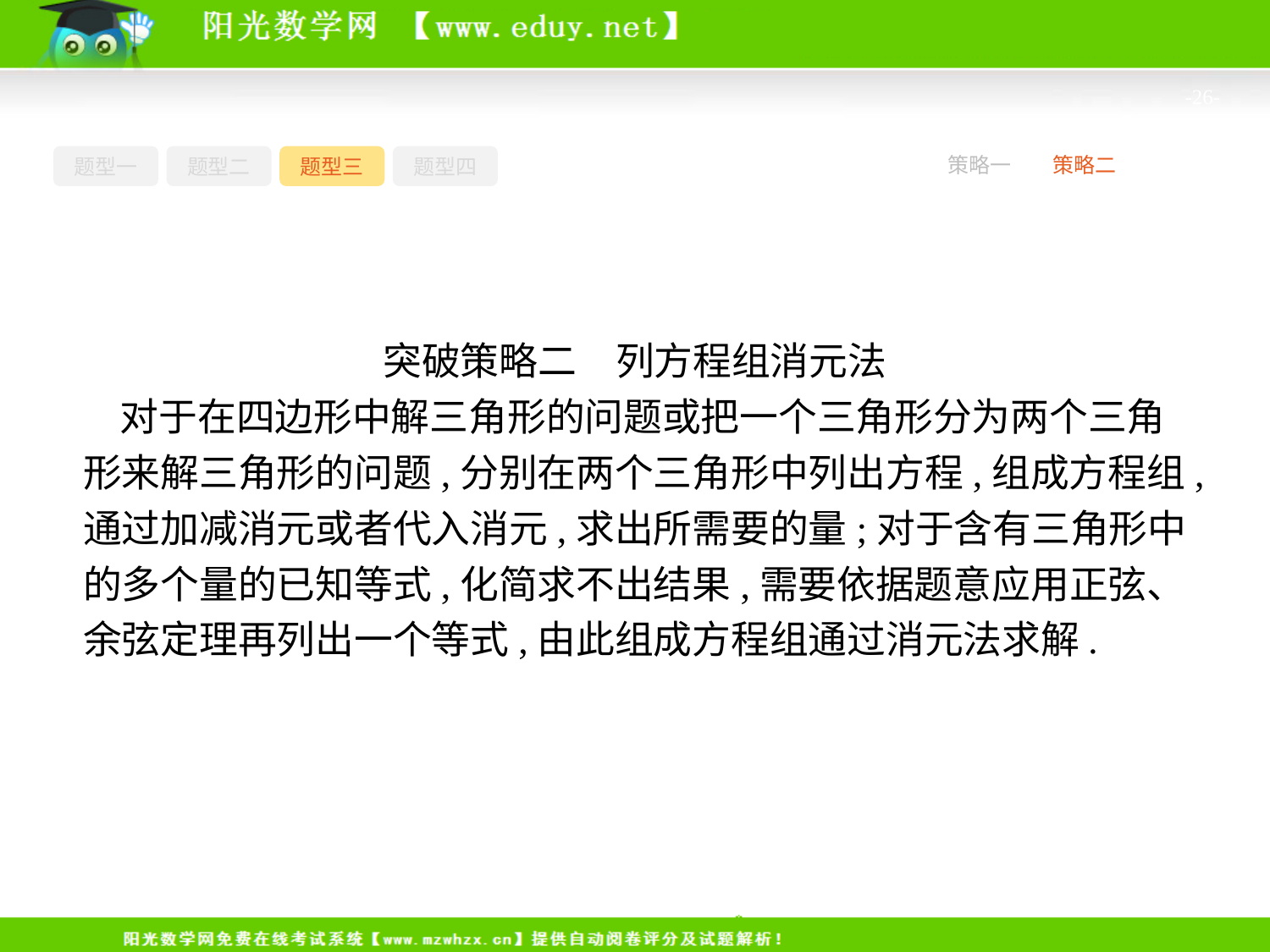

-26-
题型一
题型二
题型三
题型四
策略一
策略二
突破策略二　列方程组消元法
对于在四边形中解三角形的问题或把一个三角形分为两个三角形来解三角形的问题,分别在两个三角形中列出方程,组成方程组,通过加减消元或者代入消元,求出所需要的量;对于含有三角形中的多个量的已知等式,化简求不出结果,需要依据题意应用正弦、余弦定理再列出一个等式,由此组成方程组通过消元法求解.